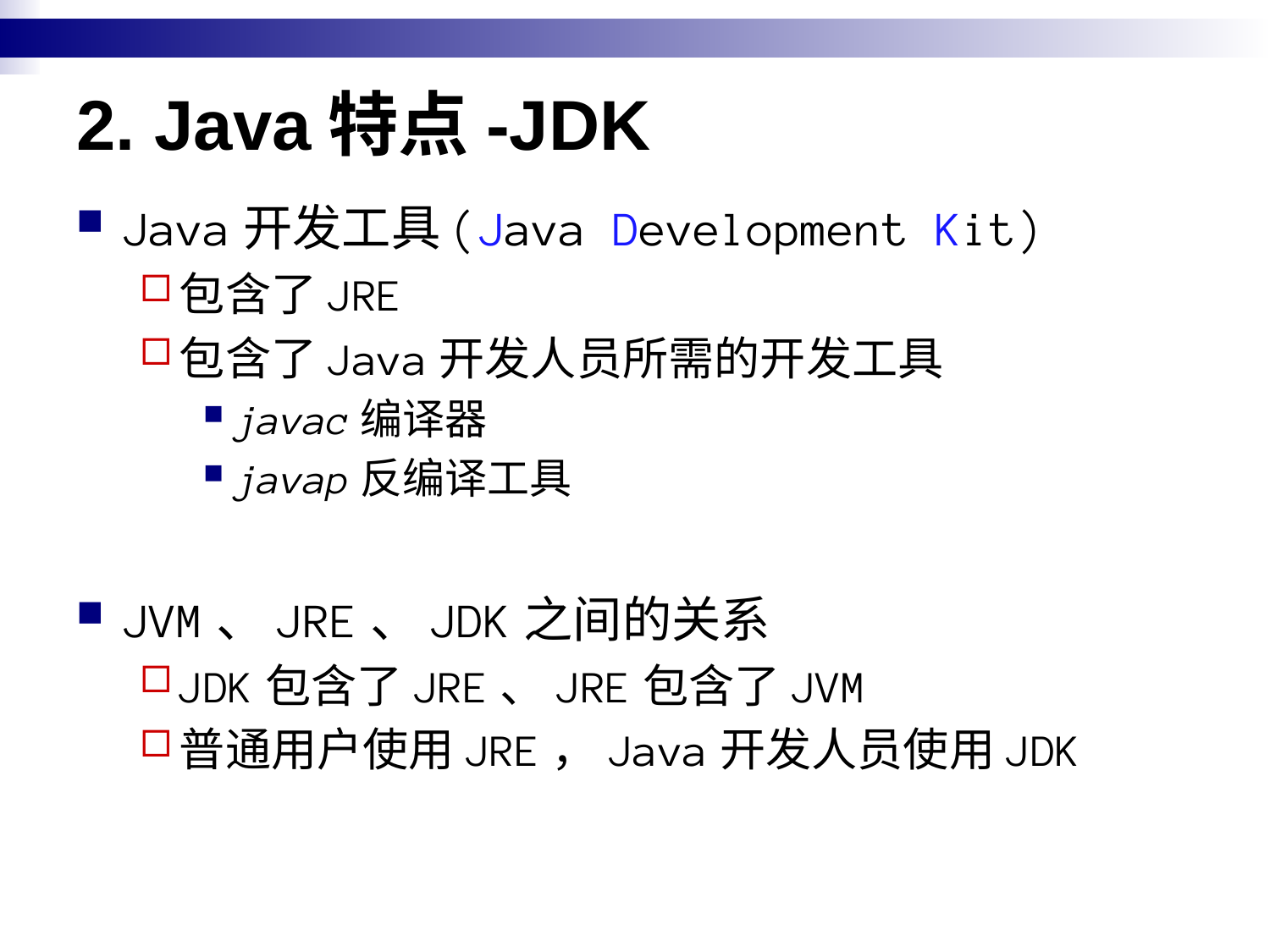

# 2. Java特点-JDK
Java开发工具(Java Development Kit)
包含了JRE
包含了Java开发人员所需的开发工具
javac编译器
javap反编译工具

JVM、JRE、JDK之间的关系
JDK包含了JRE、JRE包含了JVM
普通用户使用JRE，Java开发人员使用JDK